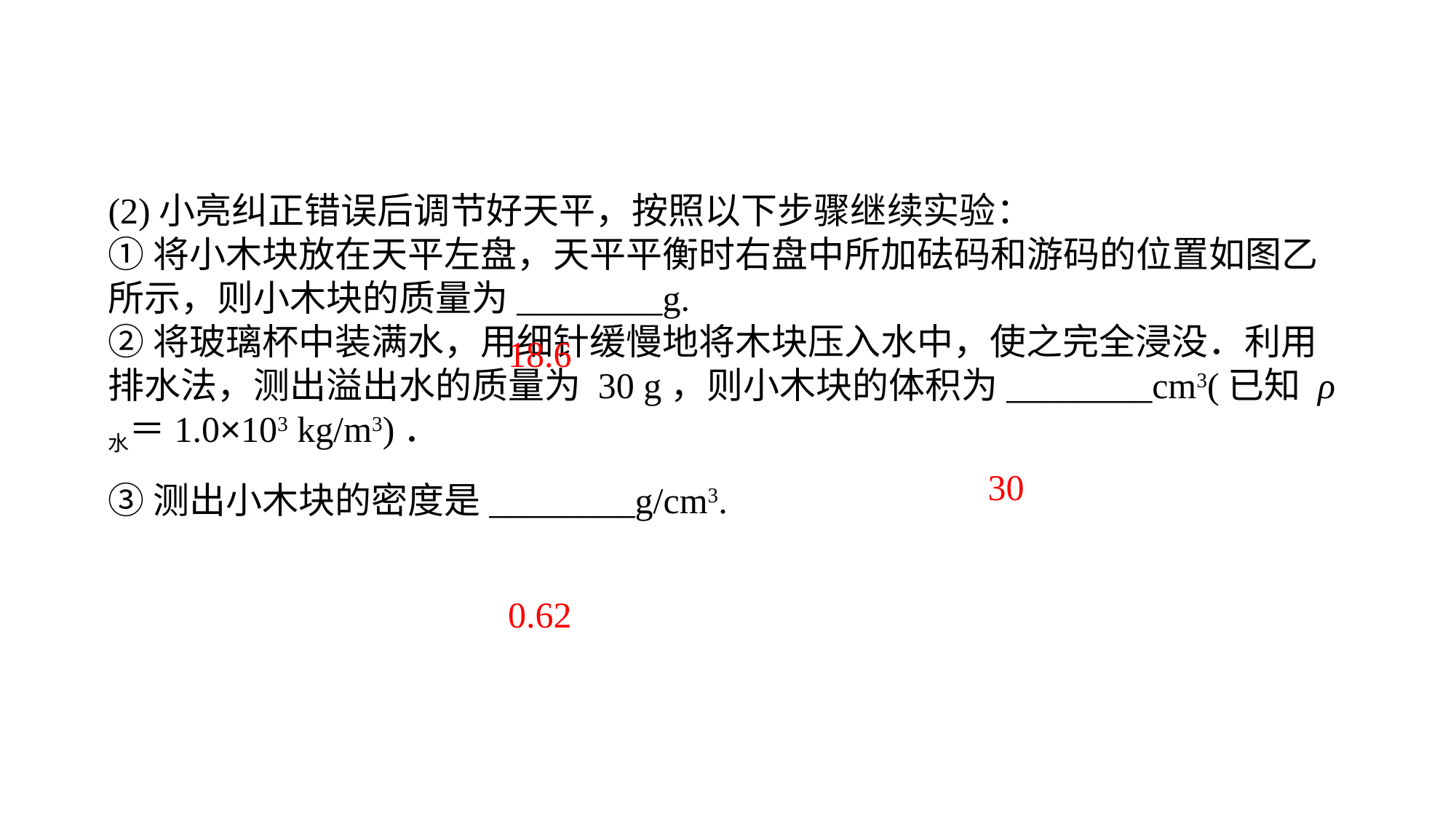

(2)小亮纠正错误后调节好天平，按照以下步骤继续实验：①将小木块放在天平左盘，天平平衡时右盘中所加砝码和游码的位置如图乙所示，则小木块的质量为________g.②将玻璃杯中装满水，用细针缓慢地将木块压入水中，使之完全浸没．利用排水法，测出溢出水的质量为 30 g，则小木块的体积为________cm3(已知 ρ水＝1.0×103 kg/m3)．③测出小木块的密度是________g/cm3.
18.6
30
0.62